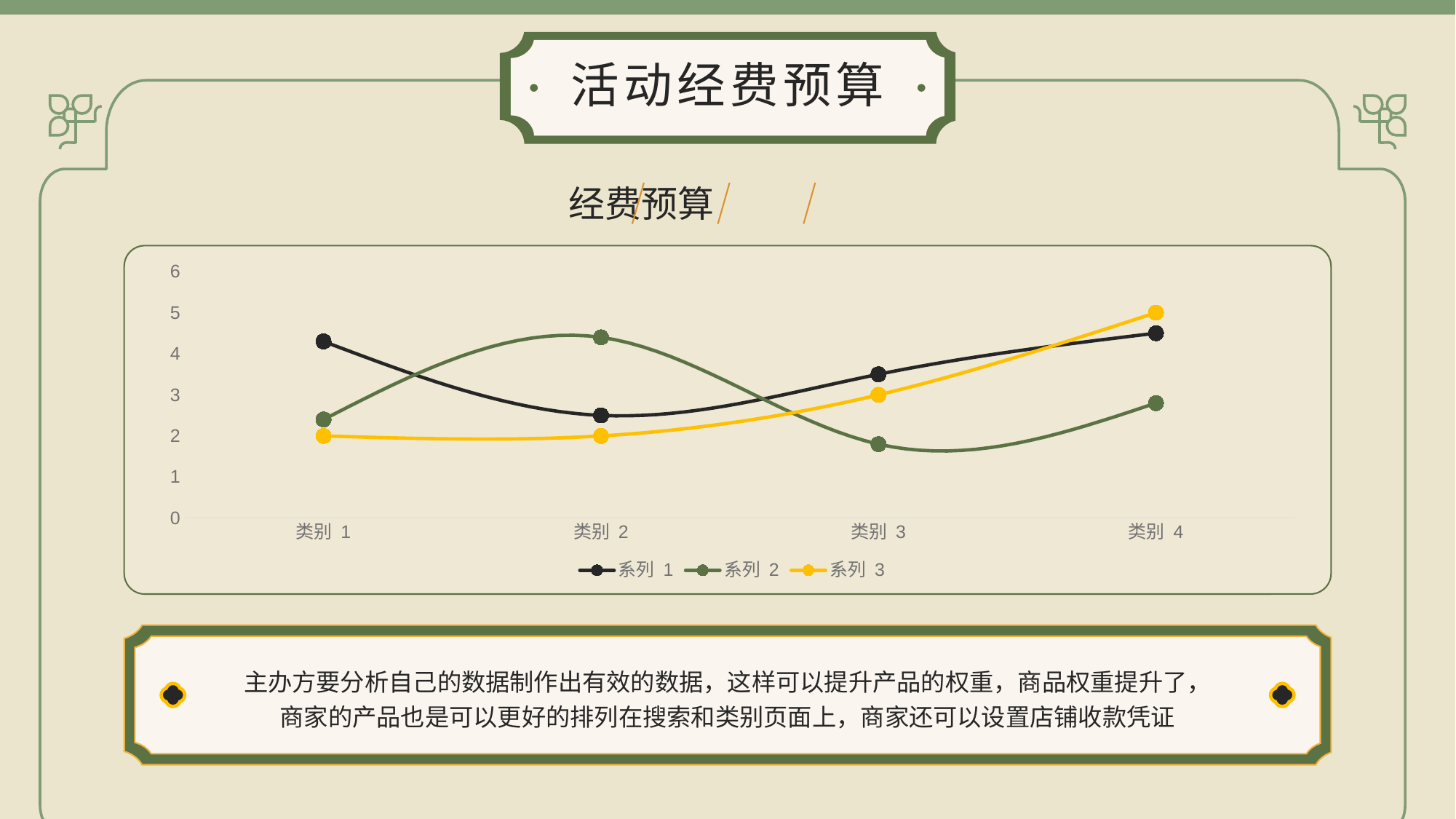

活动经费预算
经费预算

### Chart

| Category | 系列 1 | 系列 2 | 系列 3 |
|---|---|---|---|
| 类别 1 | 4.3 | 2.4 | 2.0 |
| 类别 2 | 2.5 | 4.4 | 2.0 |
| 类别 3 | 3.5 | 1.8 | 3.0 |
| 类别 4 | 4.5 | 2.8 | 5.0 |

主办方要分析自己的数据制作出有效的数据，这样可以提升产品的权重，商品权重提升了，商家的产品也是可以更好的排列在搜索和类别页面上，商家还可以设置店铺收款凭证